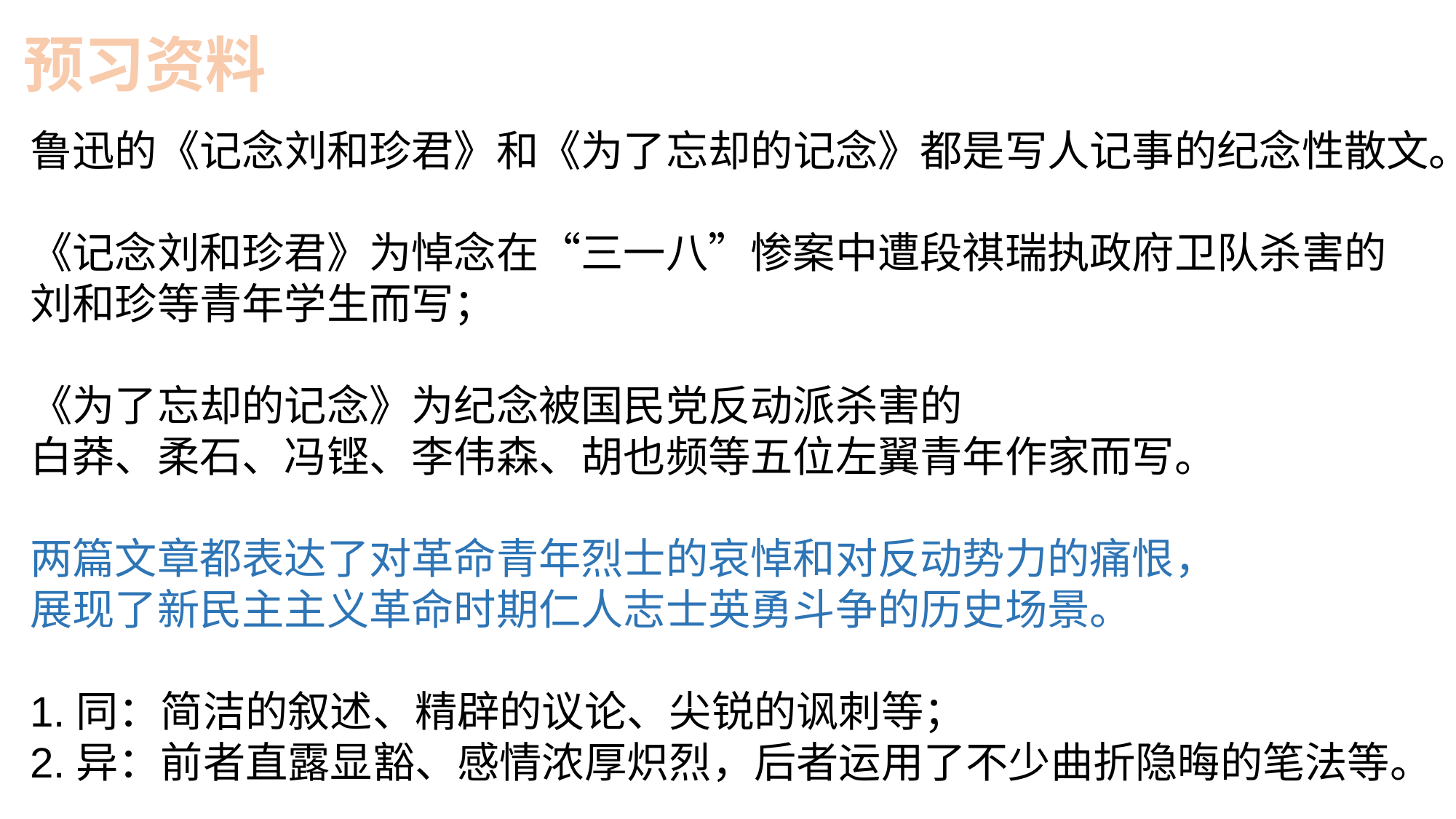

预习资料
鲁迅的《记念刘和珍君》和《为了忘却的记念》都是写人记事的纪念性散文。

《记念刘和珍君》为悼念在“三一八”惨案中遭段祺瑞执政府卫队杀害的
刘和珍等青年学生而写；

《为了忘却的记念》为纪念被国民党反动派杀害的
白莽、柔石、冯铿、李伟森、胡也频等五位左翼青年作家而写。

两篇文章都表达了对革命青年烈士的哀悼和对反动势力的痛恨，
展现了新民主主义革命时期仁人志士英勇斗争的历史场景。

1.同：简洁的叙述、精辟的议论、尖锐的讽刺等；
2.异：前者直露显豁、感情浓厚炽烈，后者运用了不少曲折隐晦的笔法等。